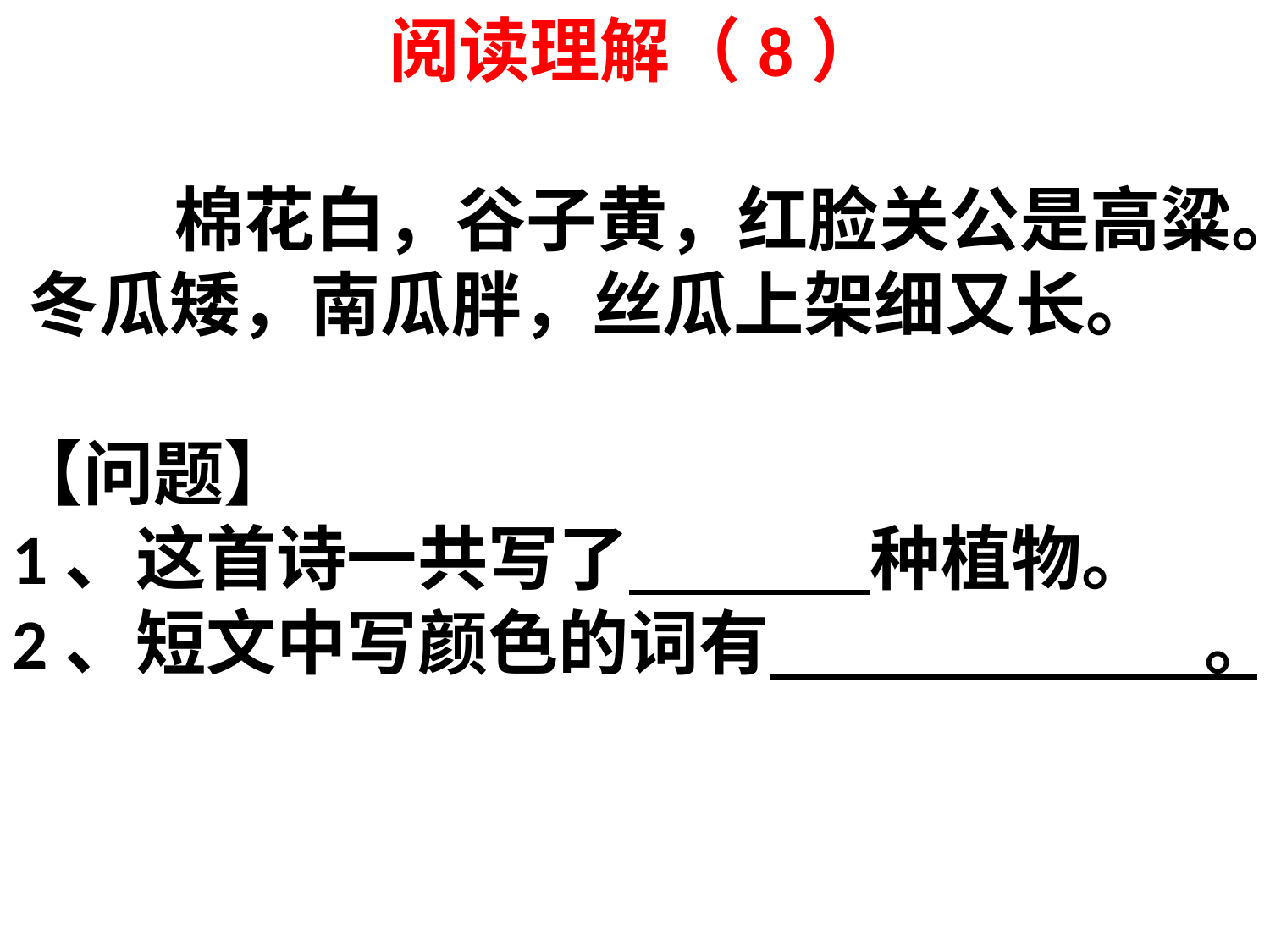

阅读理解（8）

         棉花白，谷子黄，红脸关公是高粱。 冬瓜矮，南瓜胖，丝瓜上架细又长。
【问题】
1、这首诗一共写了               种植物。
2、短文中写颜色的词有                           。